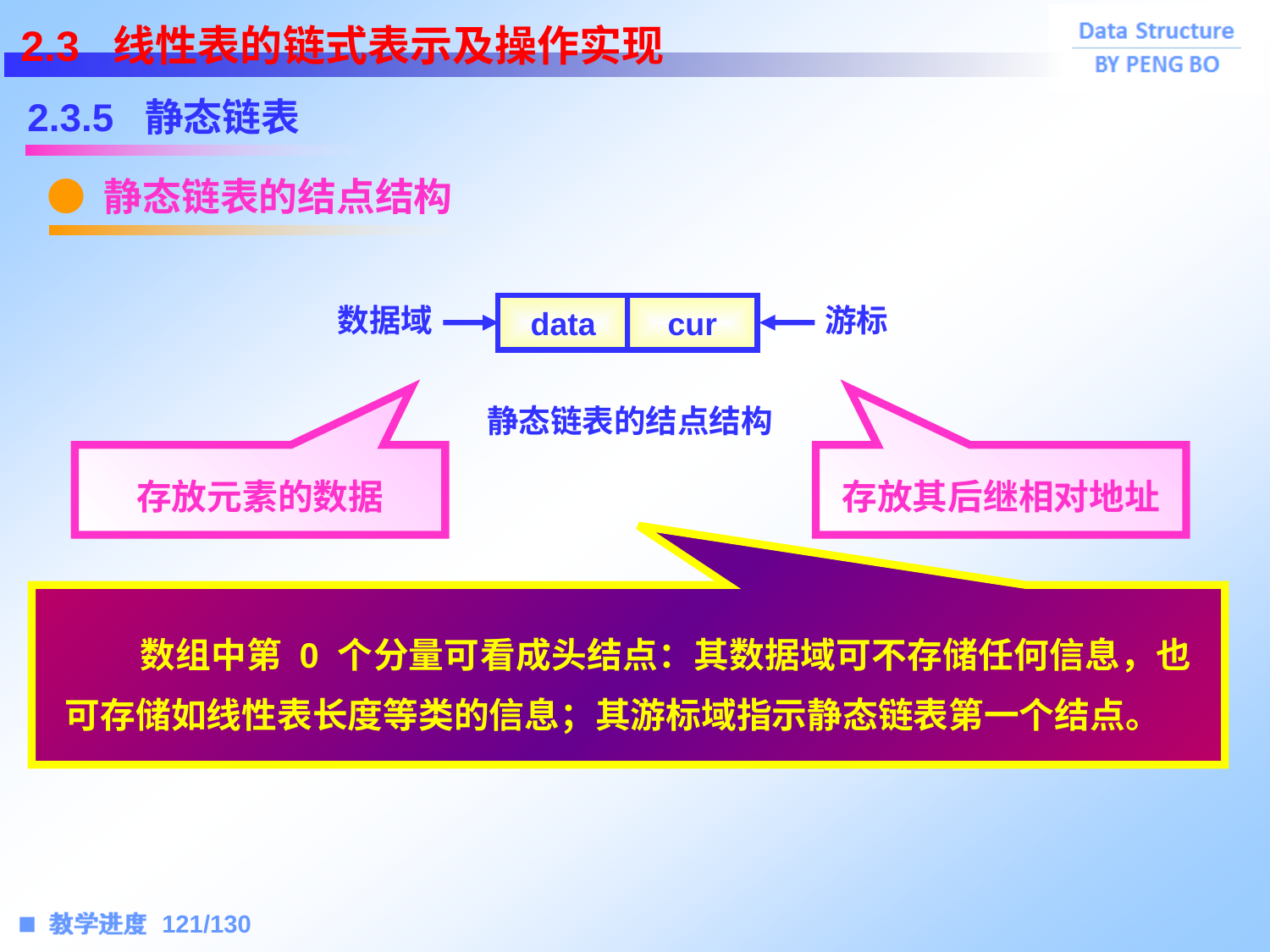

2.3  线性表的链式表示及操作实现

2.3.5  静态链表

● 静态链表的结点结构

data
cur
数据域
游标

静态链表的结点结构
存放元素的数据
存放其后继相对地址

        数组中第 0 个分量可看成头结点：其数据域可不存储任何信息，也可存储如线性表长度等类的信息；其游标域指示静态链表第一个结点。